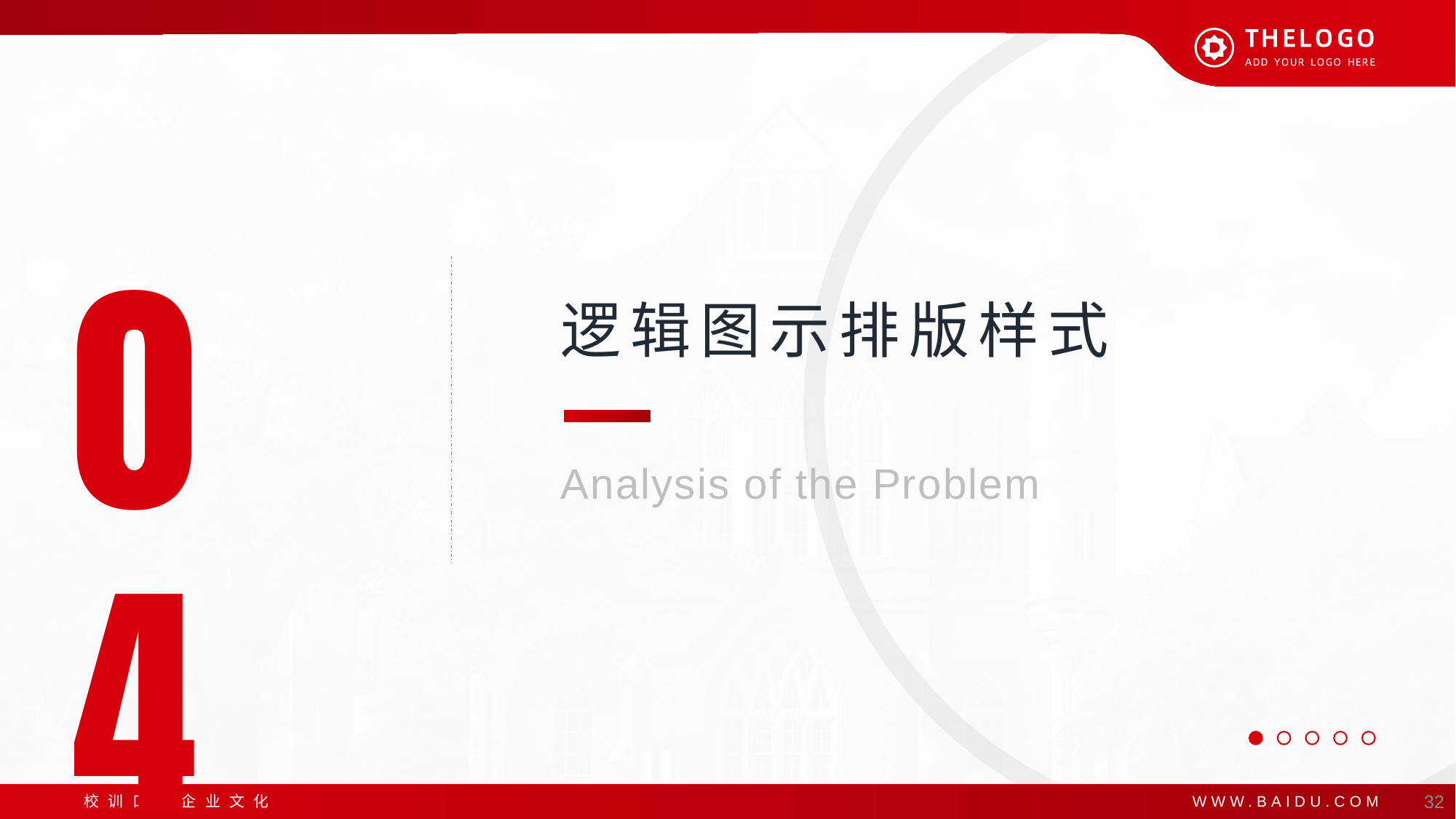

04
逻辑图示排版样式

Analysis of the Problem

32